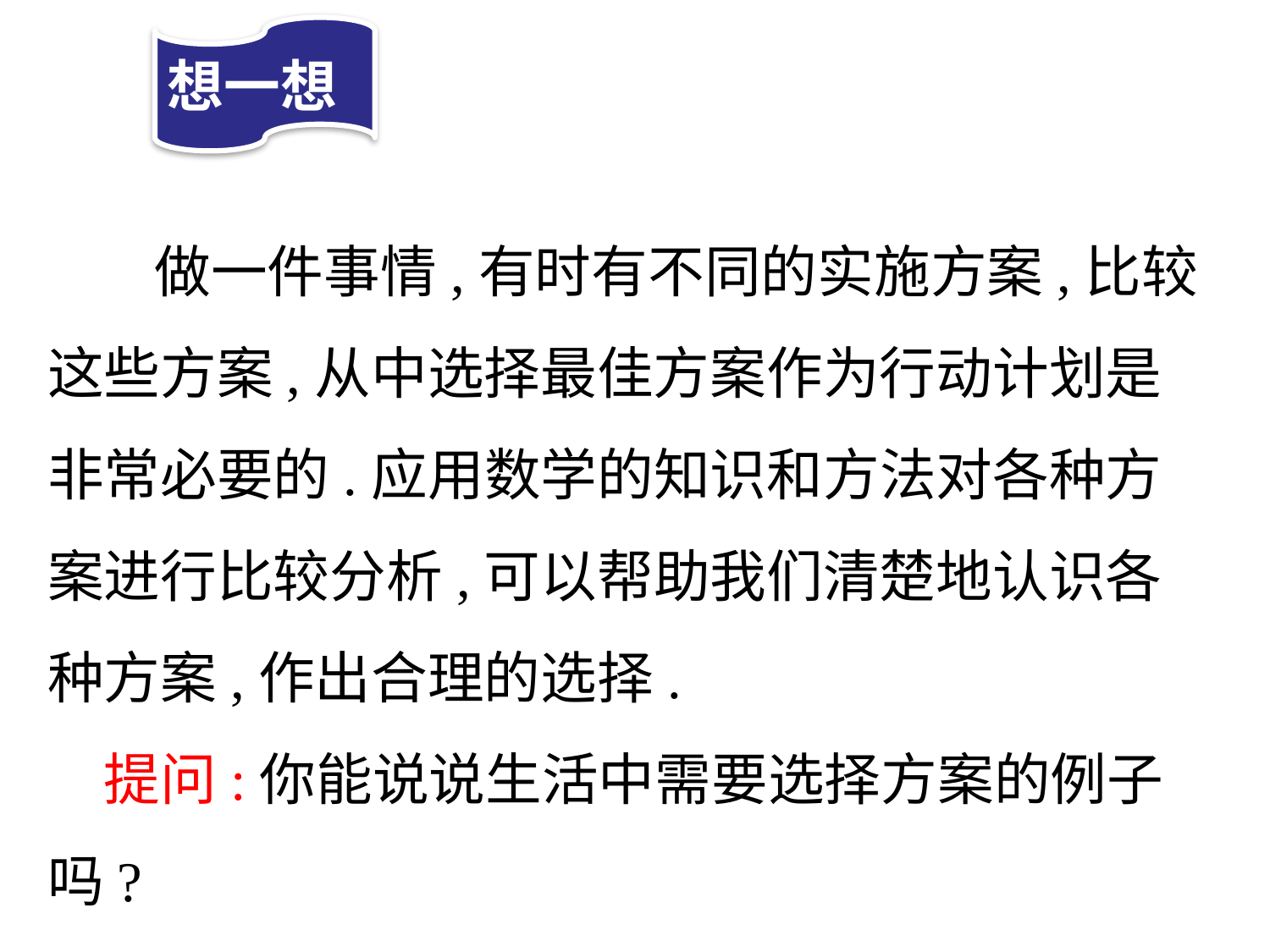

想一想
　    做一件事情,有时有不同的实施方案,比较这些方案,从中选择最佳方案作为行动计划是非常必要的.应用数学的知识和方法对各种方案进行比较分析,可以帮助我们清楚地认识各种方案,作出合理的选择.
　提问:你能说说生活中需要选择方案的例子吗?